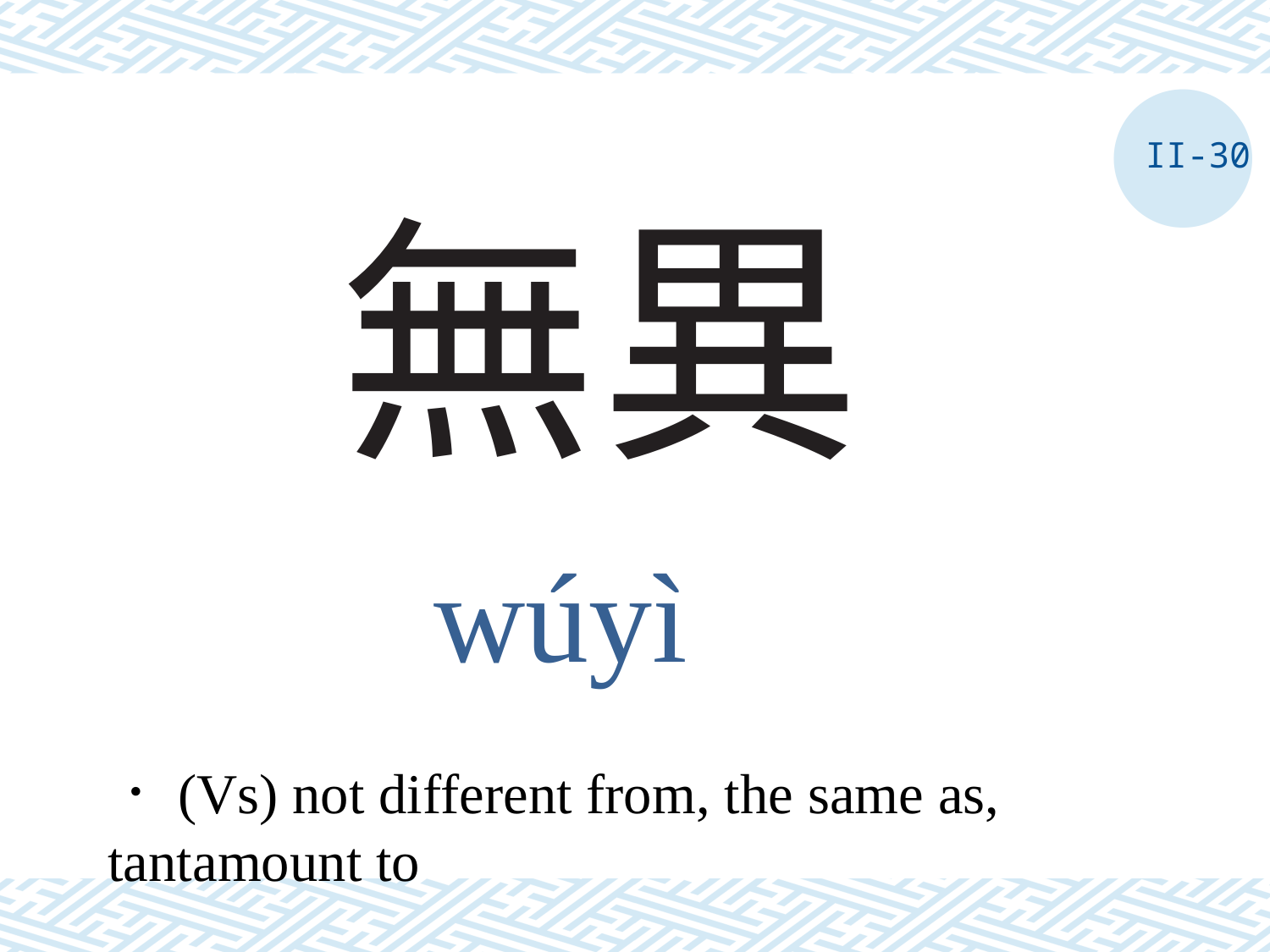

II-30

# 無異
wúyì
．(Vs) not different from, the same as, tantamount to